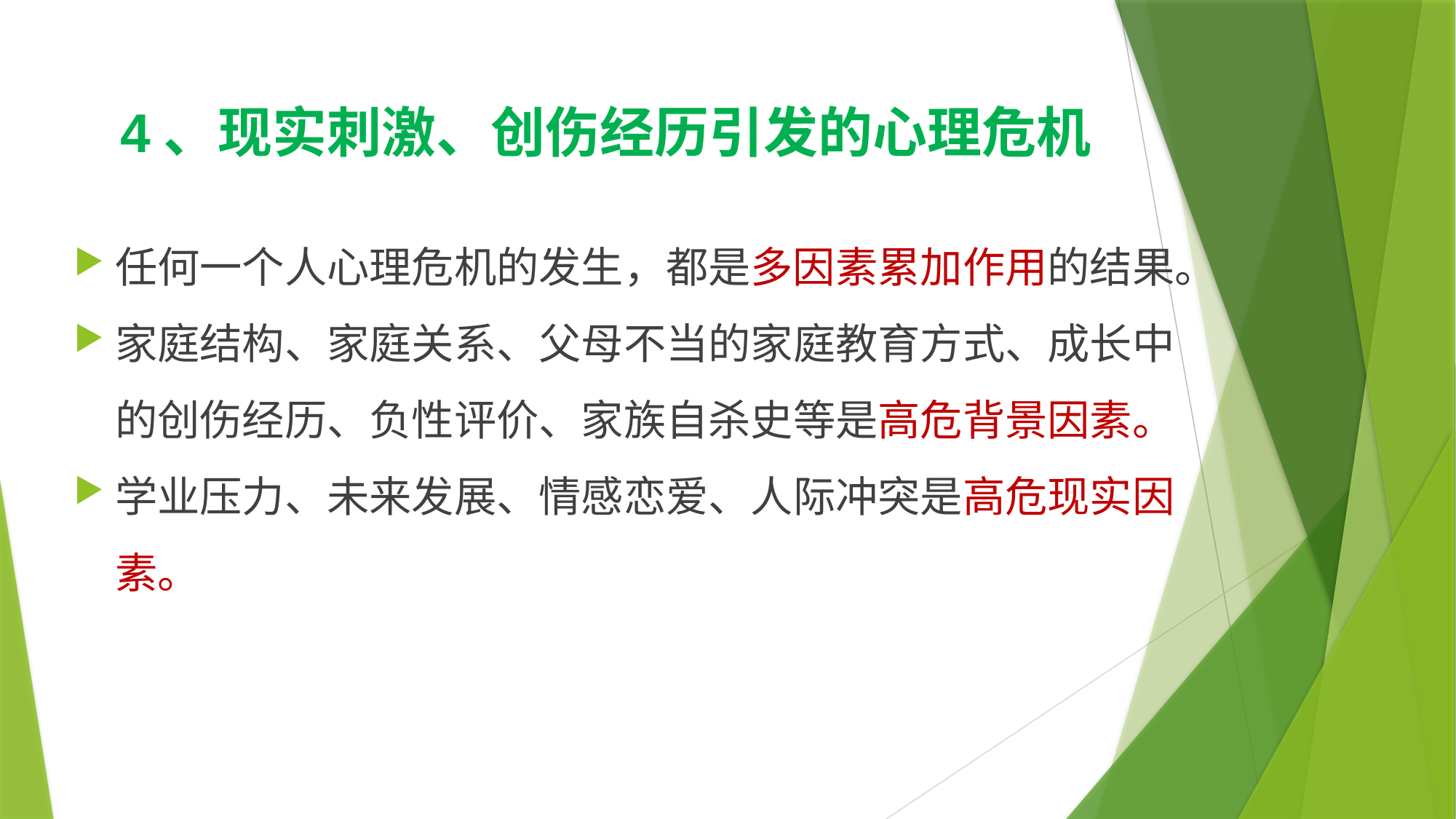

# 4、现实刺激、创伤经历引发的心理危机
任何一个人心理危机的发生，都是多因素累加作用的结果。
家庭结构、家庭关系、父母不当的家庭教育方式、成长中的创伤经历、负性评价、家族自杀史等是高危背景因素。
学业压力、未来发展、情感恋爱、人际冲突是高危现实因素。